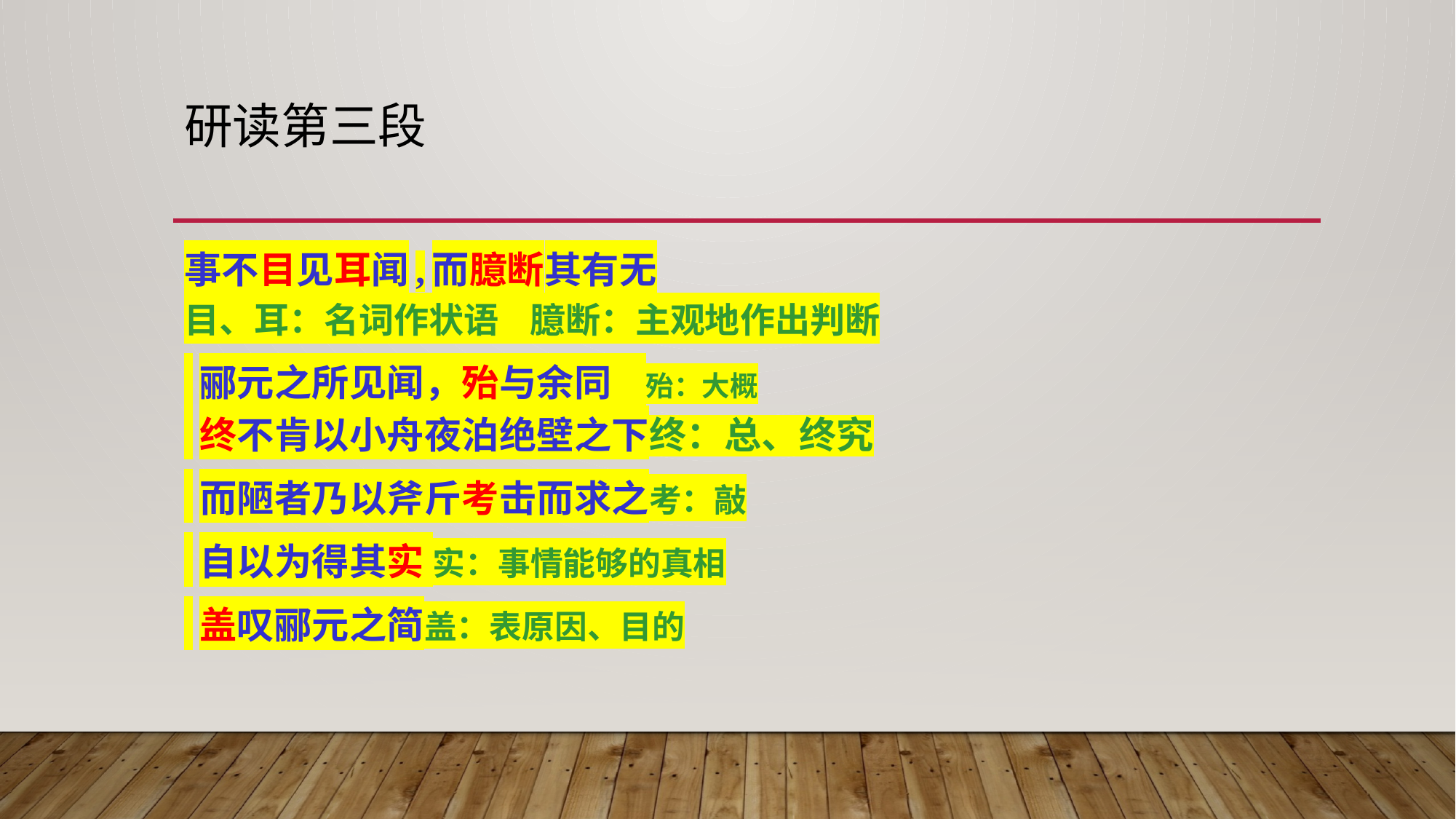

# 研读第三段
事不目见耳闻,而臆断其有无
目、耳：名词作状语    臆断：主观地作出判断
 郦元之所见闻，殆与余同    殆：大概
 终不肯以小舟夜泊绝壁之下终：总、终究
 而陋者乃以斧斤考击而求之考：敲
 自以为得其实 实：事情能够的真相
 盖叹郦元之简盖：表原因、目的